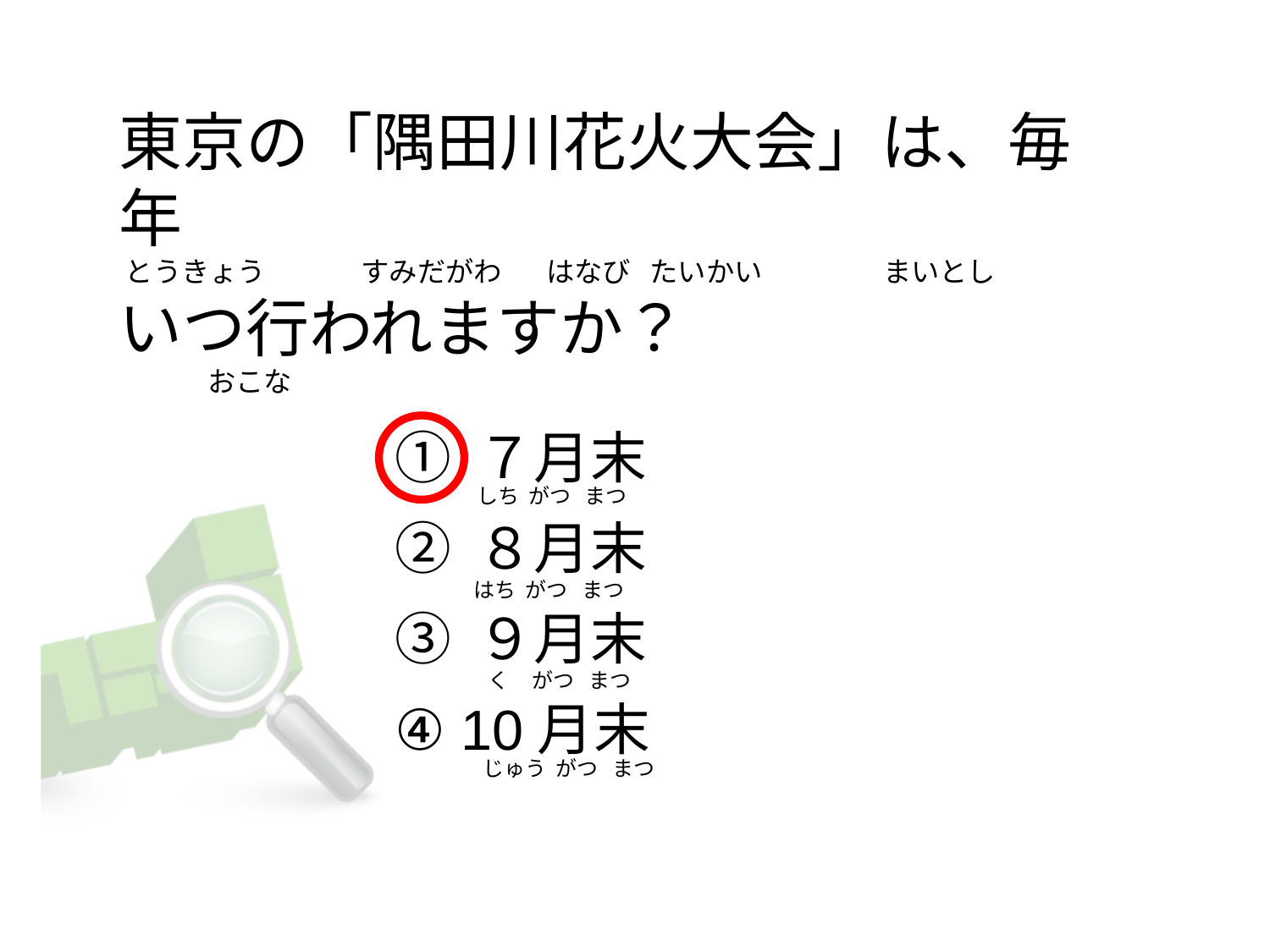

# 東京の「隅田川花火大会」は、毎年  とうきょう               すみだがわ       はなび   たいかい                   まいとし いつ行われますか？               おこな

① ７月末
② ８月末
③ ９月末
④ 10月末
  しち  がつ   まつ
 はち  がつ   まつ
    く     がつ   まつ
   じゅう  がつ   まつ